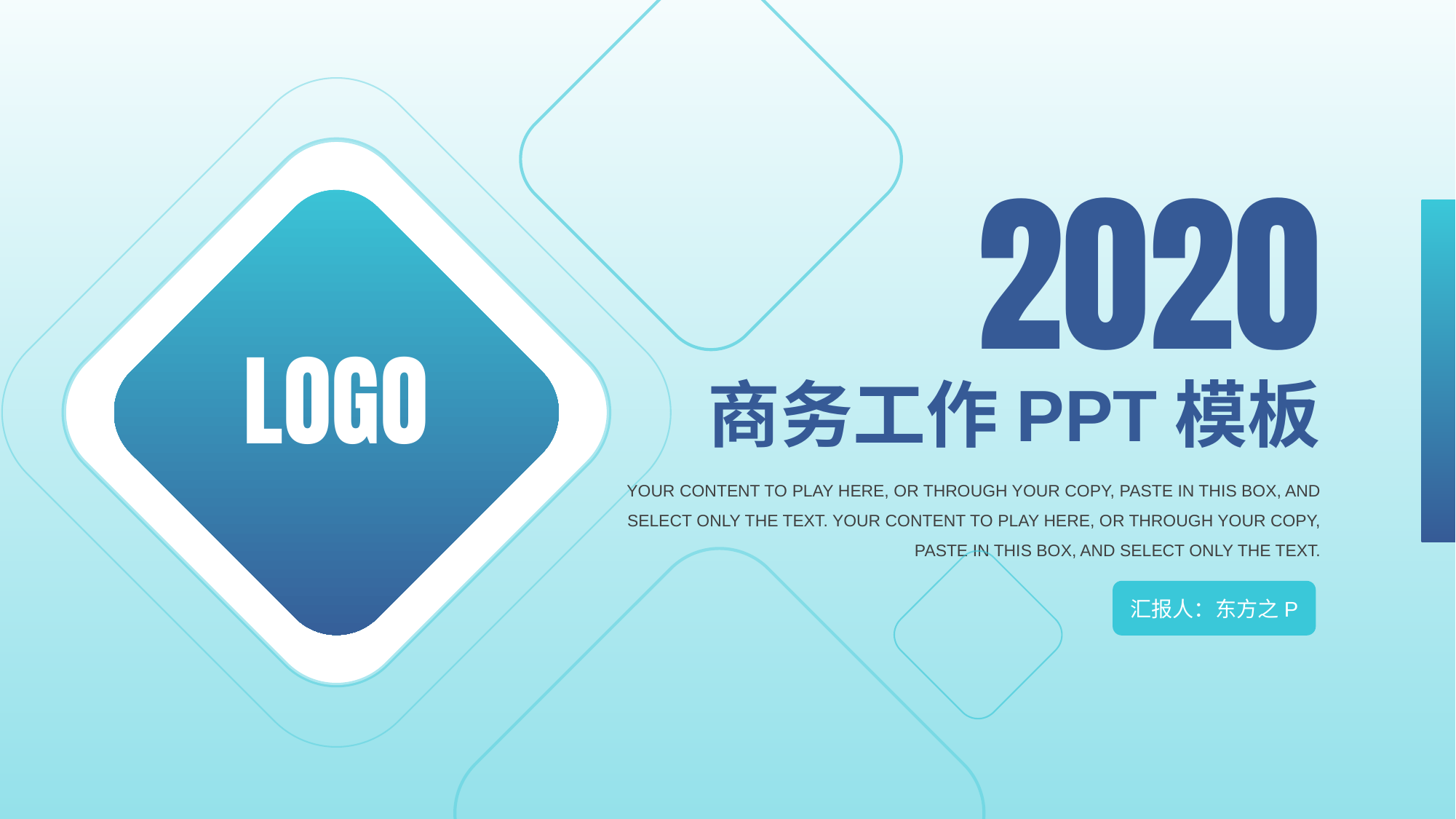

2020

LOGO
商务工作PPT模板
YOUR CONTENT TO PLAY HERE, OR THROUGH YOUR COPY, PASTE IN THIS BOX, AND SELECT ONLY THE TEXT. YOUR CONTENT TO PLAY HERE, OR THROUGH YOUR COPY, PASTE IN THIS BOX, AND SELECT ONLY THE TEXT.

汇报人：东方之P